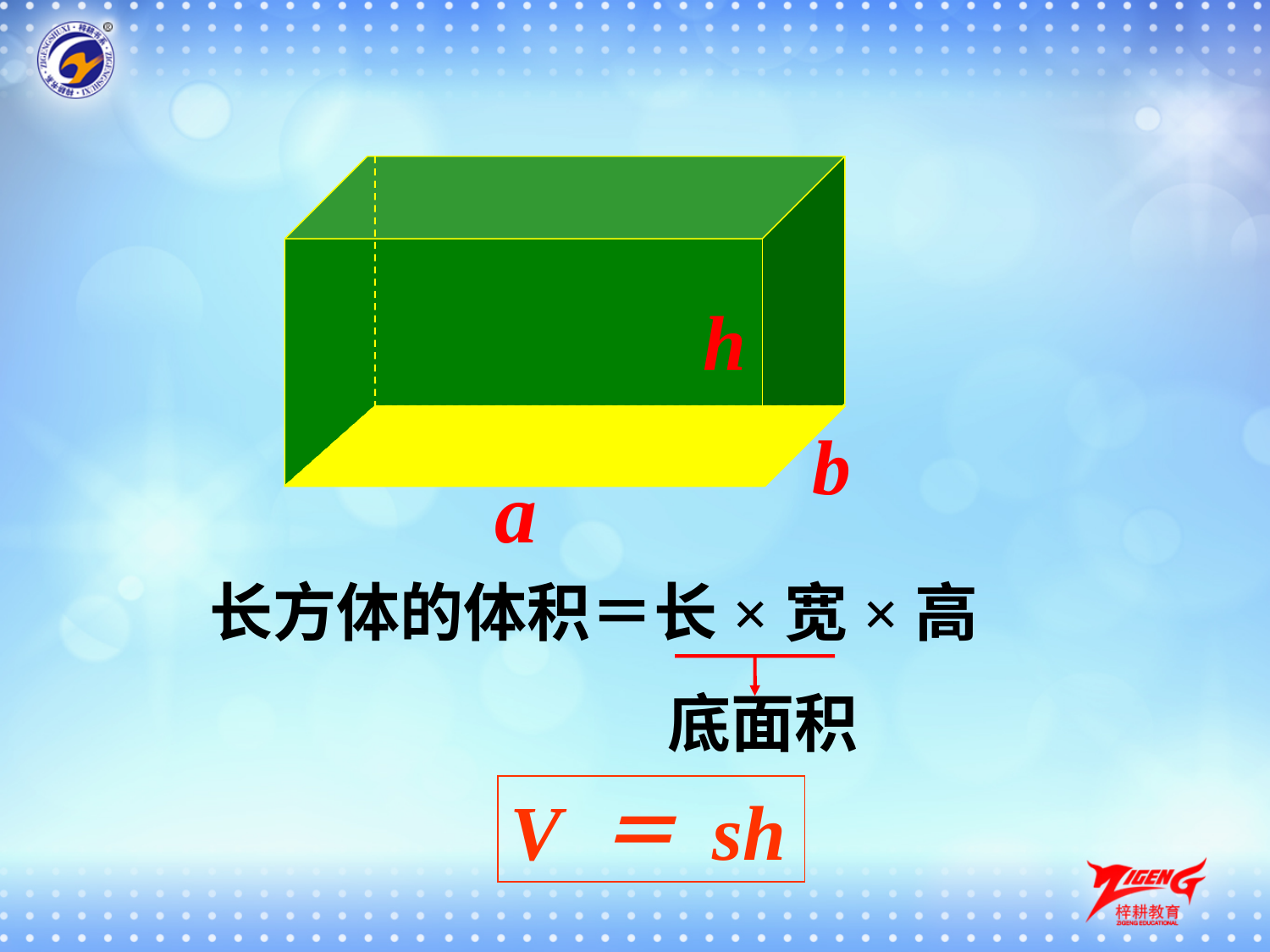

h

b
a
长方体的体积＝长×宽×高

底面积
V ＝ sh